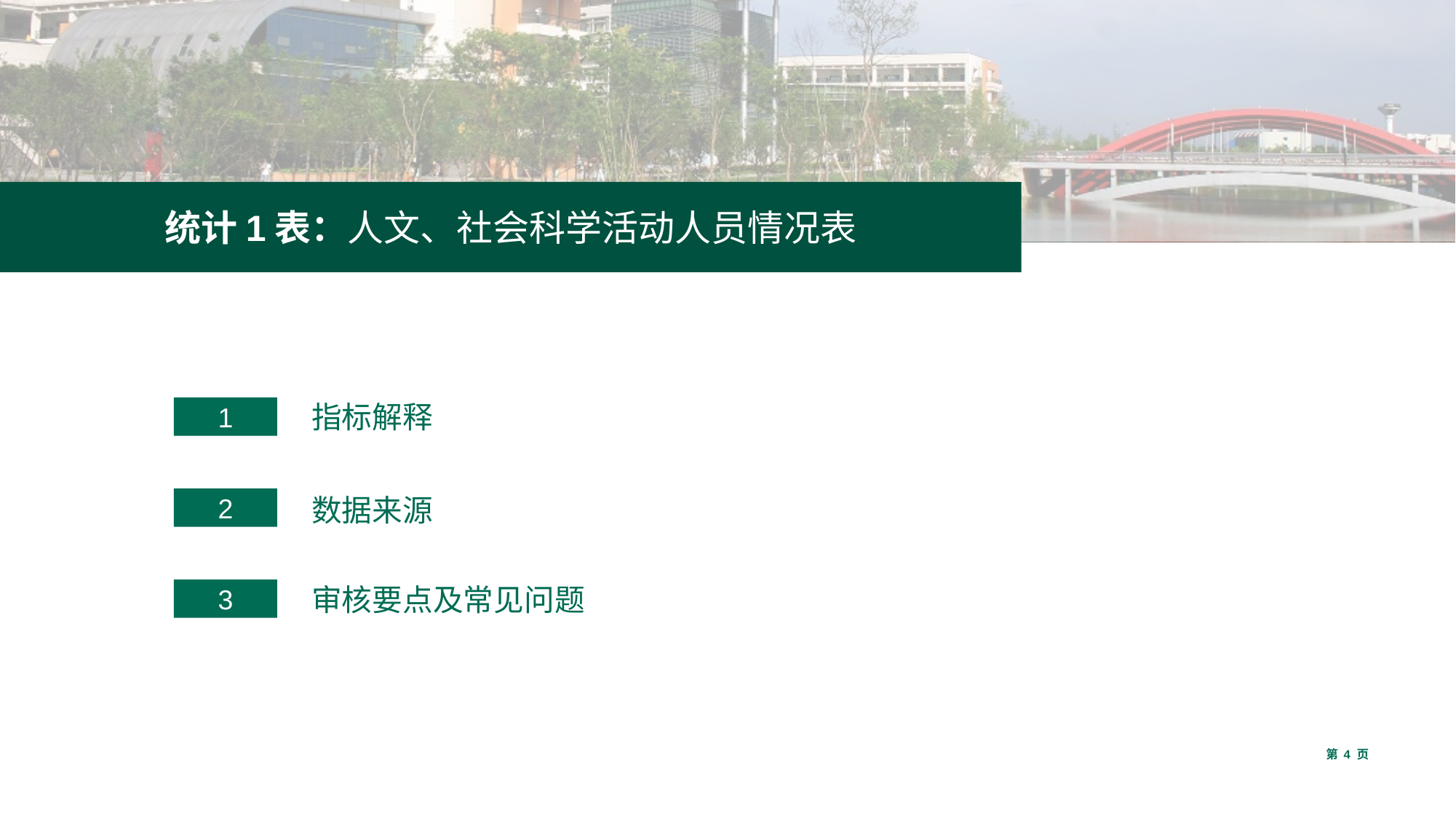

统计1表：人文、社会科学活动人员情况表

1
指标解释
2
数据来源
3
审核要点及常见问题
第 4 页